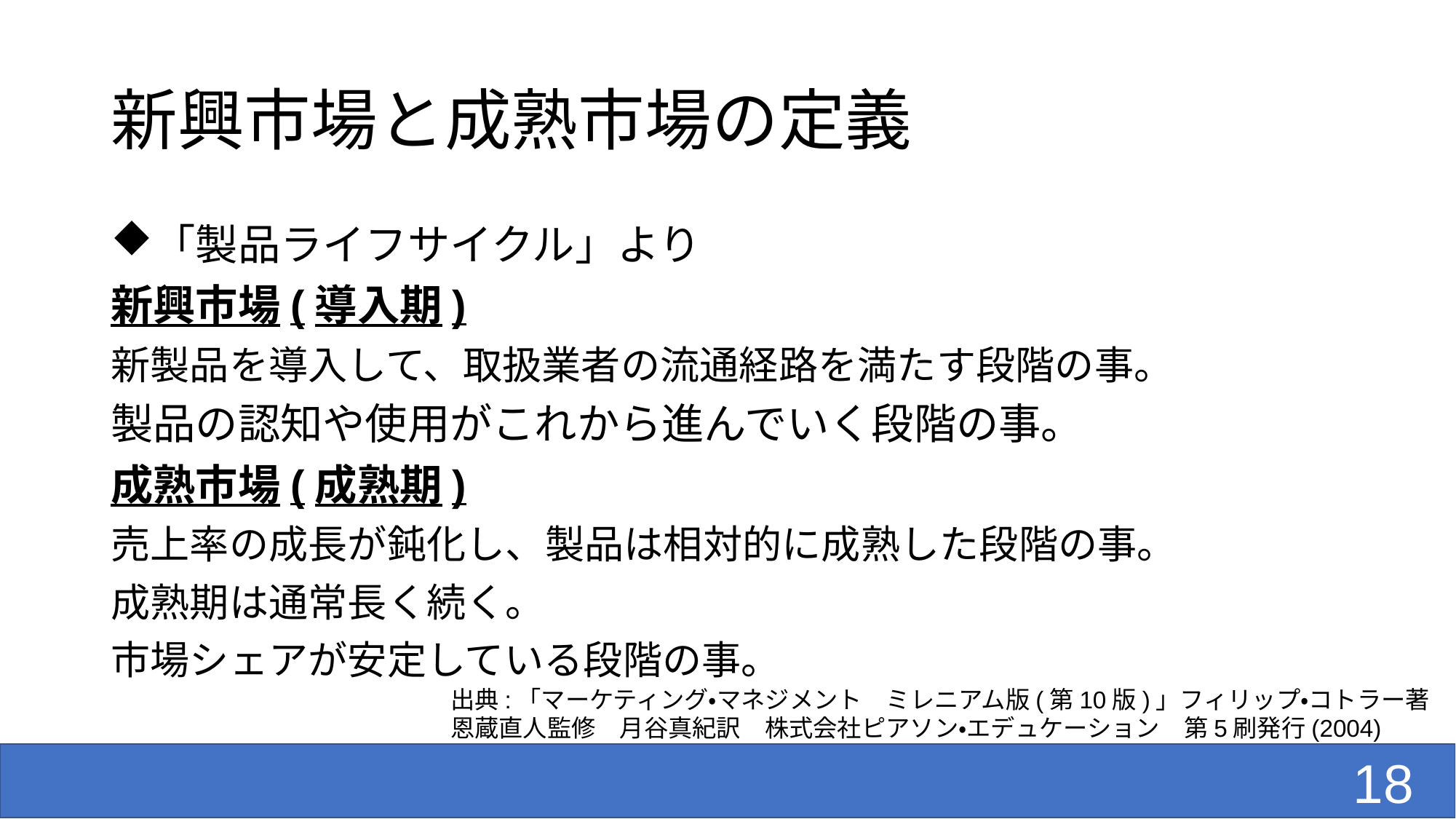

# 新興市場と成熟市場の定義
「製品ライフサイクル」より
新興市場(導入期)
新製品を導入して、取扱業者の流通経路を満たす段階の事。
製品の認知や使用がこれから進んでいく段階の事。
成熟市場(成熟期)
売上率の成長が鈍化し、製品は相対的に成熟した段階の事。
成熟期は通常長く続く。
市場シェアが安定している段階の事。
出典:「マーケティング・マネジメント　ミレニアム版(第10版)」フィリップ・コトラー著
恩蔵直人監修　月谷真紀訳　株式会社ピアソン・エデュケーション　第5刷発行(2004)
18